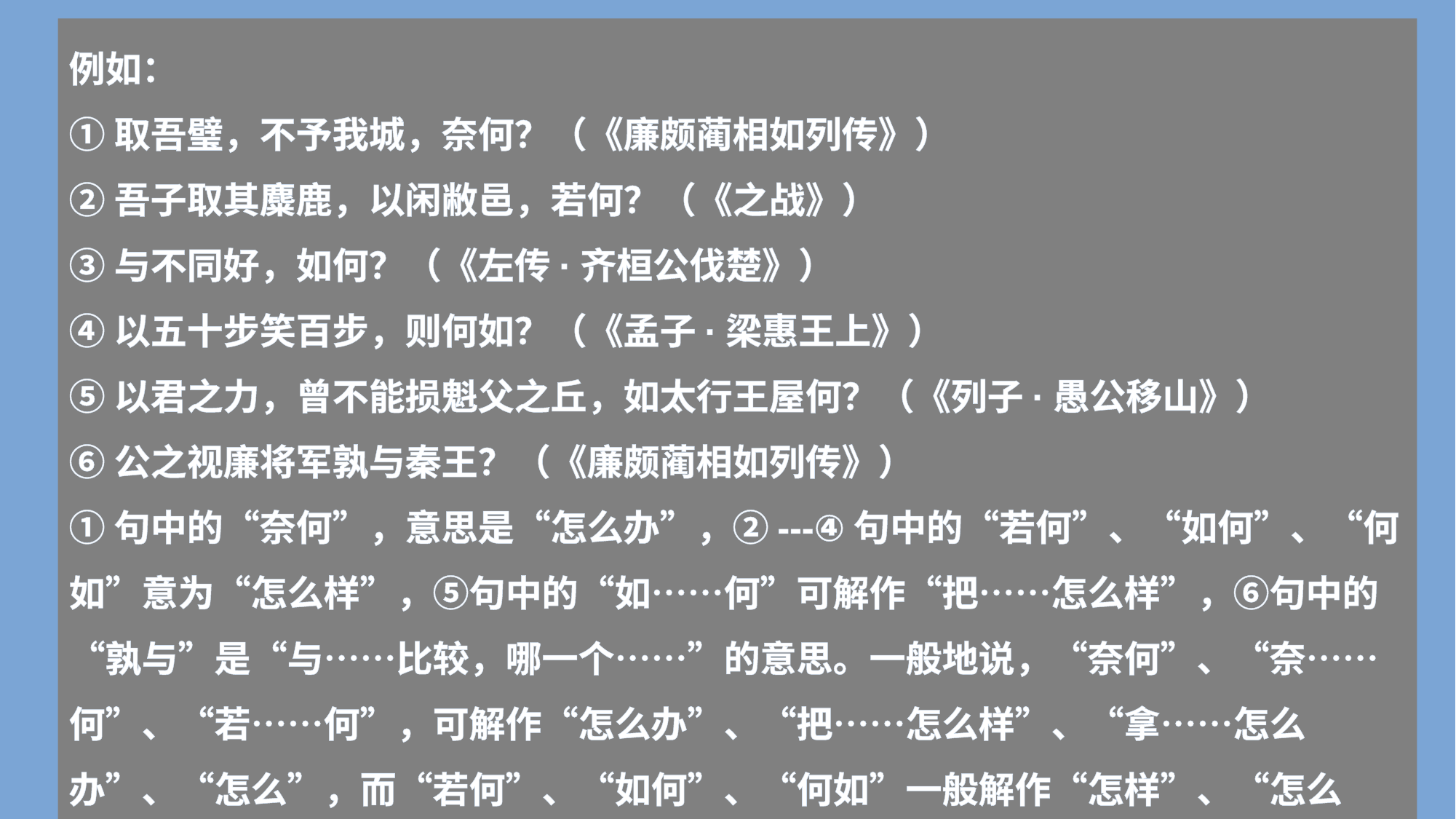

例如：
①取吾璧，不予我城，奈何？（《廉颇蔺相如列传》）
②吾子取其麋鹿，以闲敝邑，若何？（《之战》）
③与不同好，如何？（《左传·齐桓公伐楚》）
④以五十步笑百步，则何如？（《孟子·梁惠王上》）
⑤以君之力，曾不能损魁父之丘，如太行王屋何？（《列子·愚公移山》）
⑥公之视廉将军孰与秦王？（《廉颇蔺相如列传》）
①句中的“奈何”，意思是“怎么办”，②---④句中的“若何”、“如何”、“何如”意为“怎么样”，⑤句中的“如……何”可解作“把……怎么样”，⑥句中的“孰与”是“与……比较，哪一个……”的意思。一般地说，“奈何”、“奈……何”、“若……何”，可解作“怎么办”、“把……怎么样”、“拿……怎么办”、“怎么”，而“若何”、“如何”、“何如”一般解作“怎样”、“怎么样”、“怎么”等，要视具体语境而定。